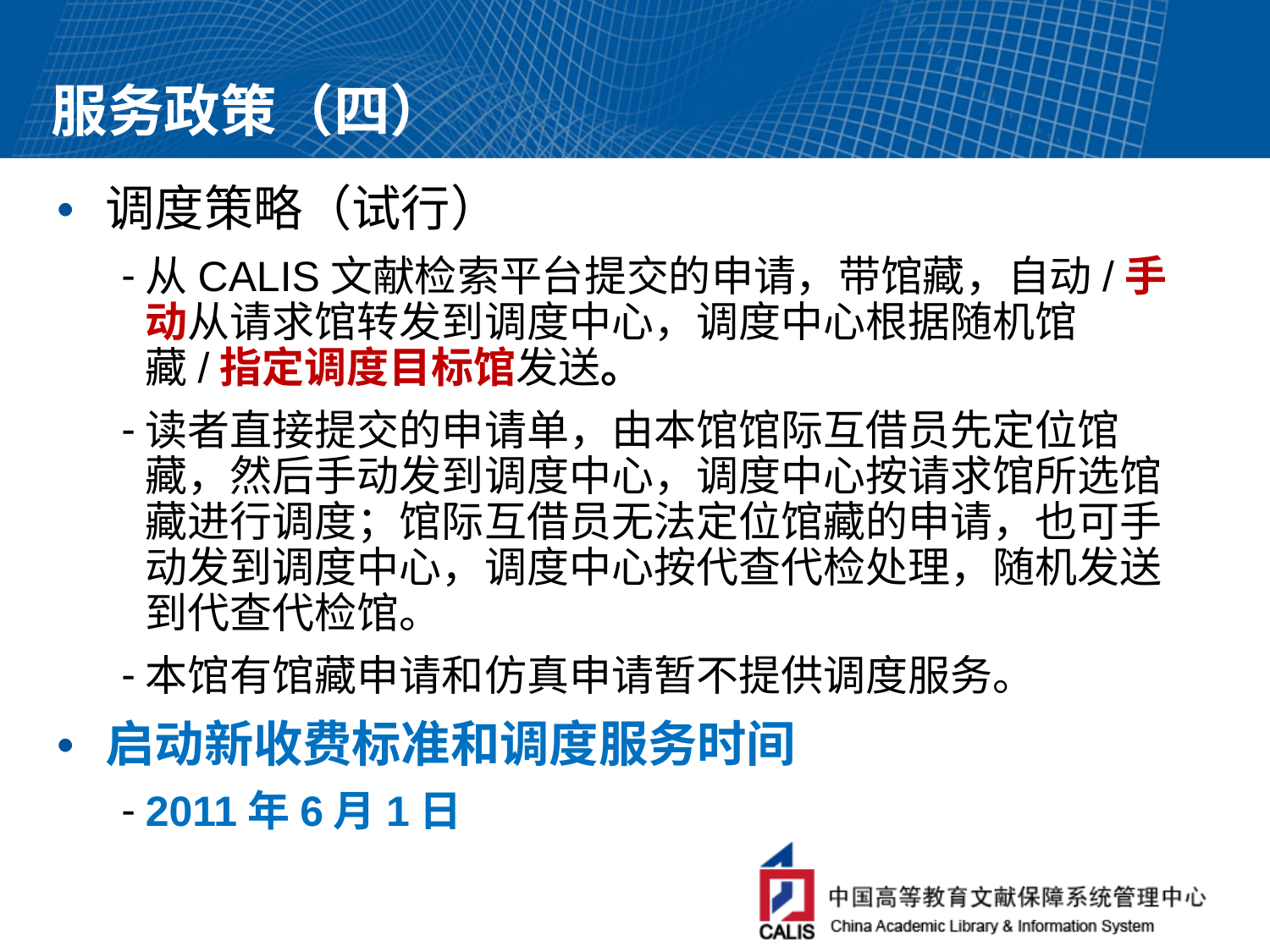

# 服务政策（四）
调度策略（试行）
从CALIS文献检索平台提交的申请，带馆藏，自动/手动从请求馆转发到调度中心，调度中心根据随机馆藏/指定调度目标馆发送。
读者直接提交的申请单，由本馆馆际互借员先定位馆藏，然后手动发到调度中心，调度中心按请求馆所选馆藏进行调度；馆际互借员无法定位馆藏的申请，也可手动发到调度中心，调度中心按代查代检处理，随机发送到代查代检馆。
本馆有馆藏申请和仿真申请暂不提供调度服务。
启动新收费标准和调度服务时间
2011年6月1日